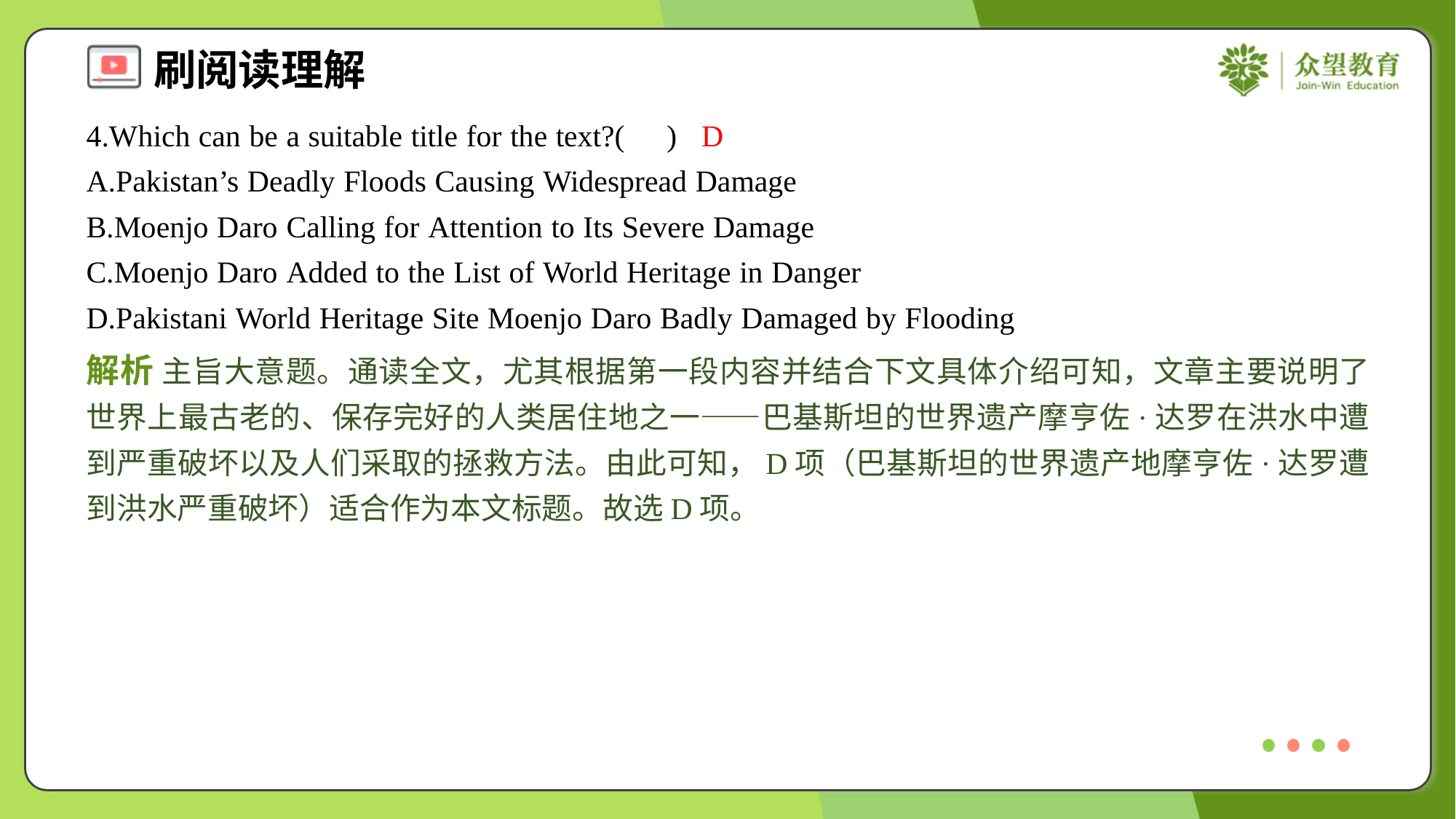

4.Which can be a suitable title for the text?(     )
D
A.Pakistan’s Deadly Floods Causing Widespread Damage
B.Moenjo Daro Calling for Attention to Its Severe Damage
C.Moenjo Daro Added to the List of World Heritage in Danger
D.Pakistani World Heritage Site Moenjo Daro Badly Damaged by Flooding
解析 主旨大意题。通读全文，尤其根据第一段内容并结合下文具体介绍可知，文章主要说明了世界上最古老的、保存完好的人类居住地之一——巴基斯坦的世界遗产摩亨佐·达罗在洪水中遭到严重破坏以及人们采取的拯救方法。由此可知，D项（巴基斯坦的世界遗产地摩亨佐·达罗遭到洪水严重破坏）适合作为本文标题。故选D项。